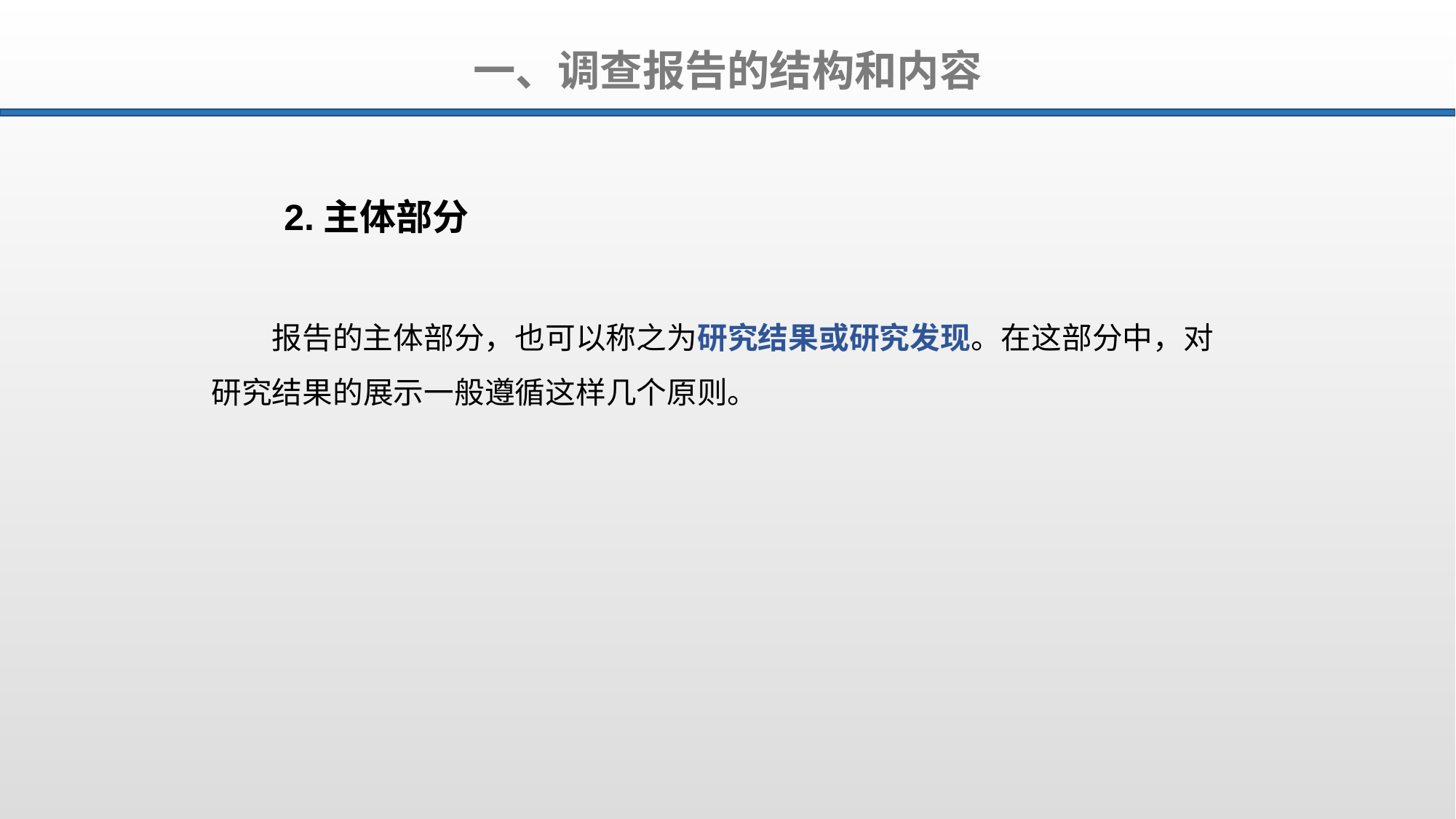

一、调查报告的结构和内容

2.主体部分
报告的主体部分，也可以称之为研究结果或研究发现。在这部分中，对研究结果的展示一般遵循这样几个原则。